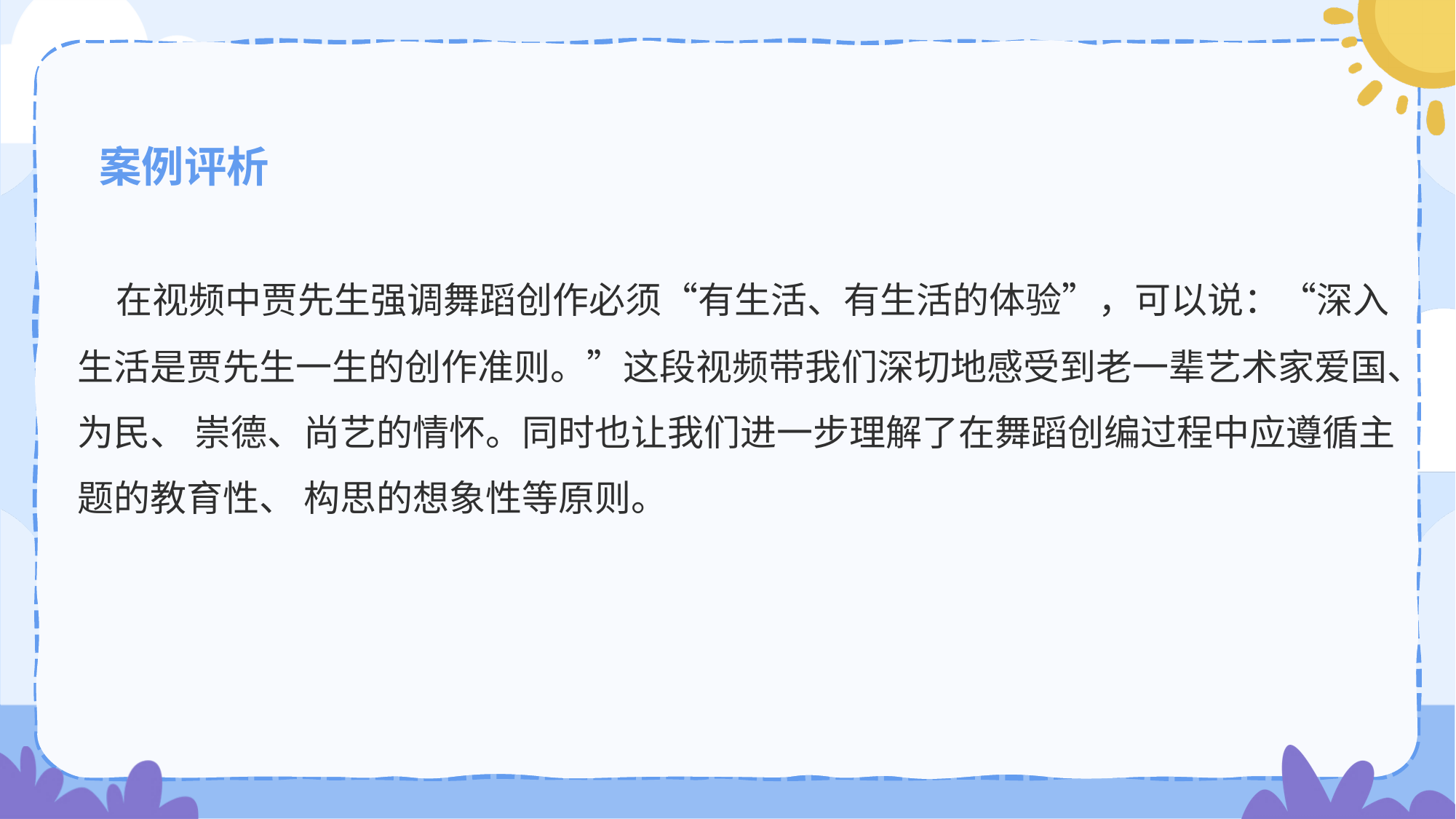

案例评析
   在视频中贾先生强调舞蹈创作必须“有生活、有生活的体验”，可以说：“深入生活是贾先生一生的创作准则。”这段视频带我们深切地感受到老一辈艺术家爱国、为民、 崇德、尚艺的情怀。同时也让我们进一步理解了在舞蹈创编过程中应遵循主题的教育性、 构思的想象性等原则。